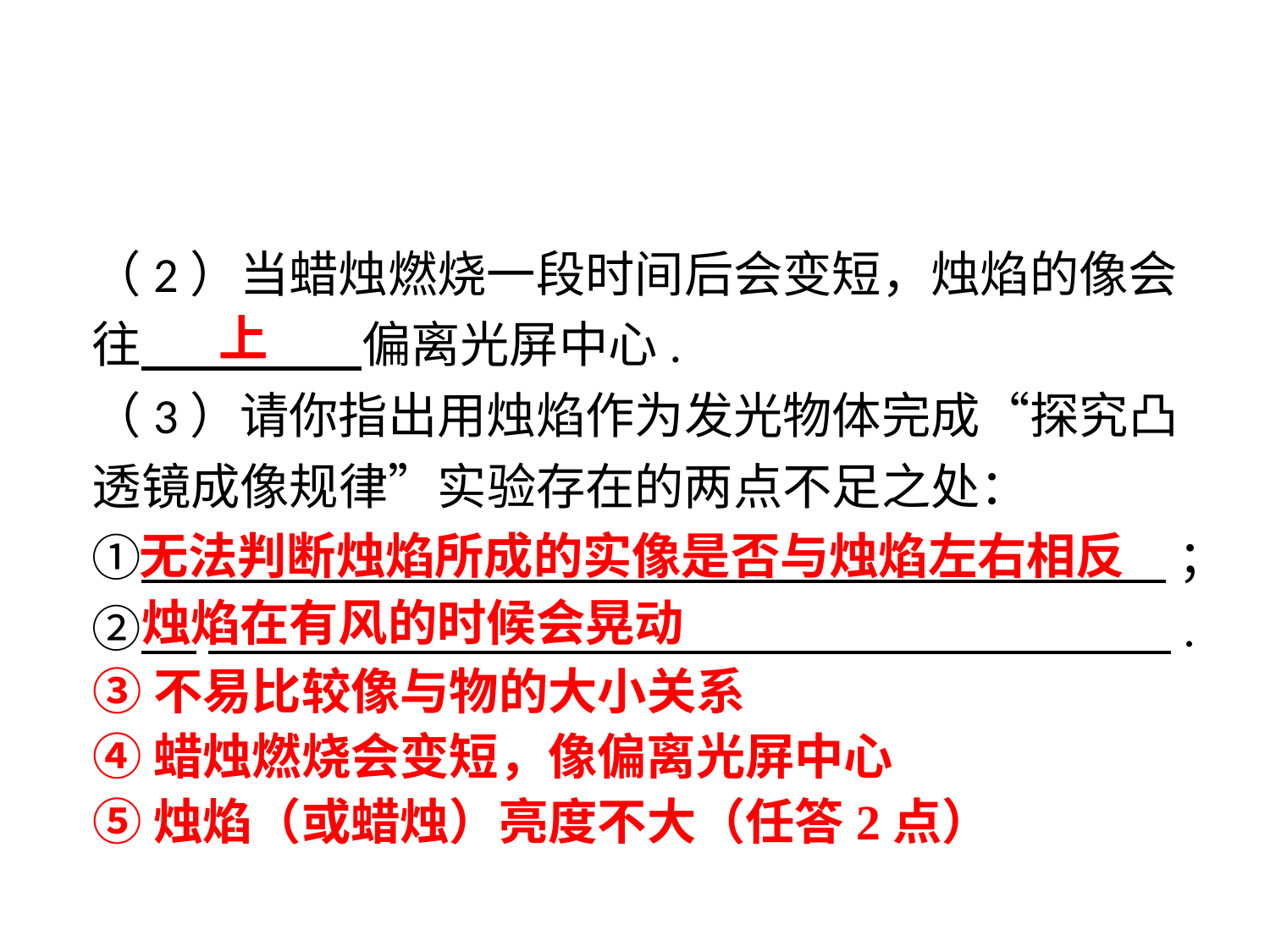

（2）当蜡烛燃烧一段时间后会变短，烛焰的像会往                    偏离光屏中心.
（3）请你指出用烛焰作为发光物体完成“探究凸透镜成像规律”实验存在的两点不足之处：
①                                                                                            ；
②     　                                                                                   .
上
无法判断烛焰所成的实像是否与烛焰左右相反
烛焰在有风的时候会晃动
③不易比较像与物的大小关系
④蜡烛燃烧会变短，像偏离光屏中心
⑤烛焰（或蜡烛）亮度不大（任答2点）